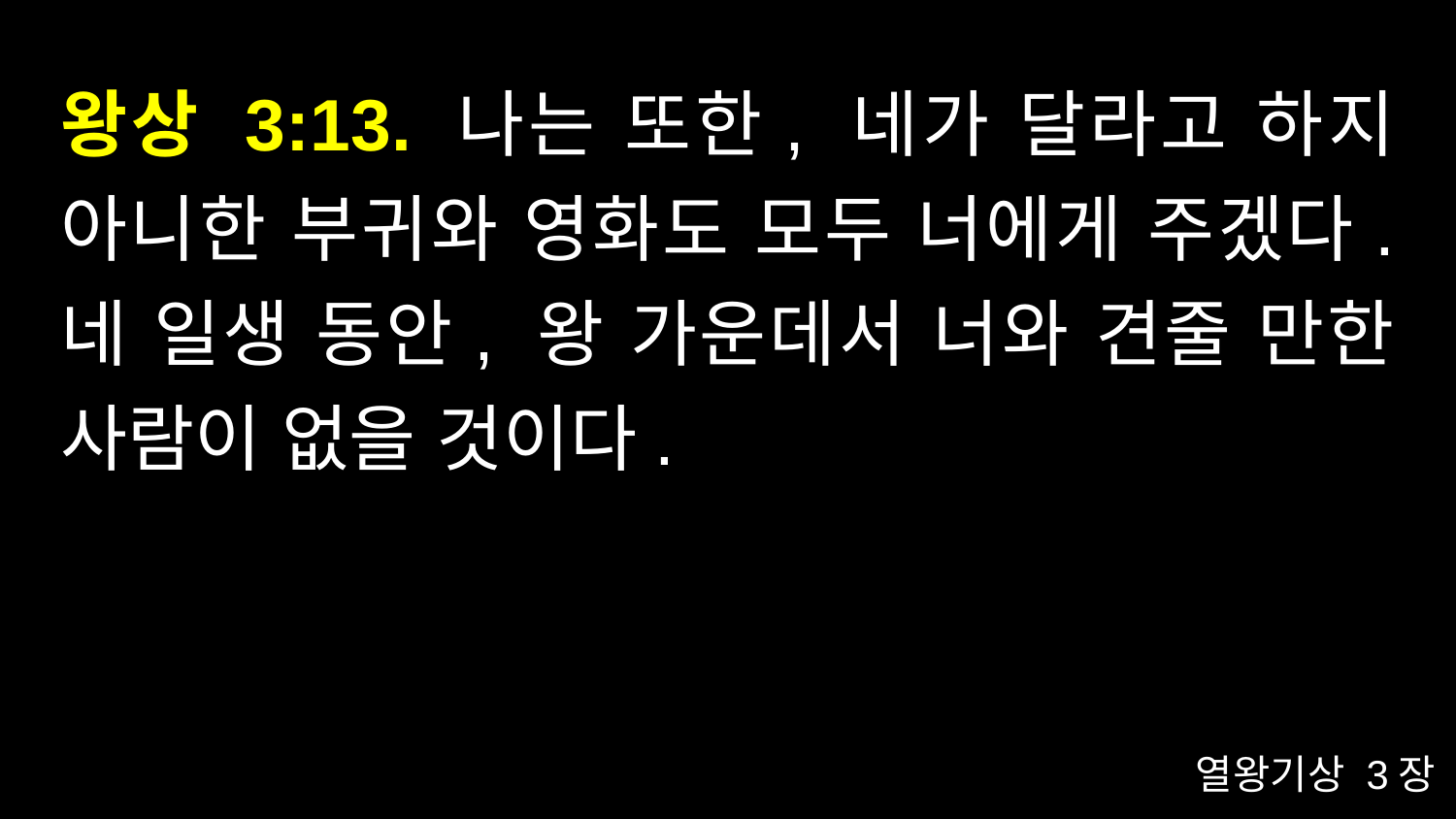

# 왕상 3:13. 나는 또한, 네가 달라고 하지 아니한 부귀와 영화도 모두 너에게 주겠다. 네 일생 동안, 왕 가운데서 너와 견줄 만한 사람이 없을 것이다.
열왕기상 3장